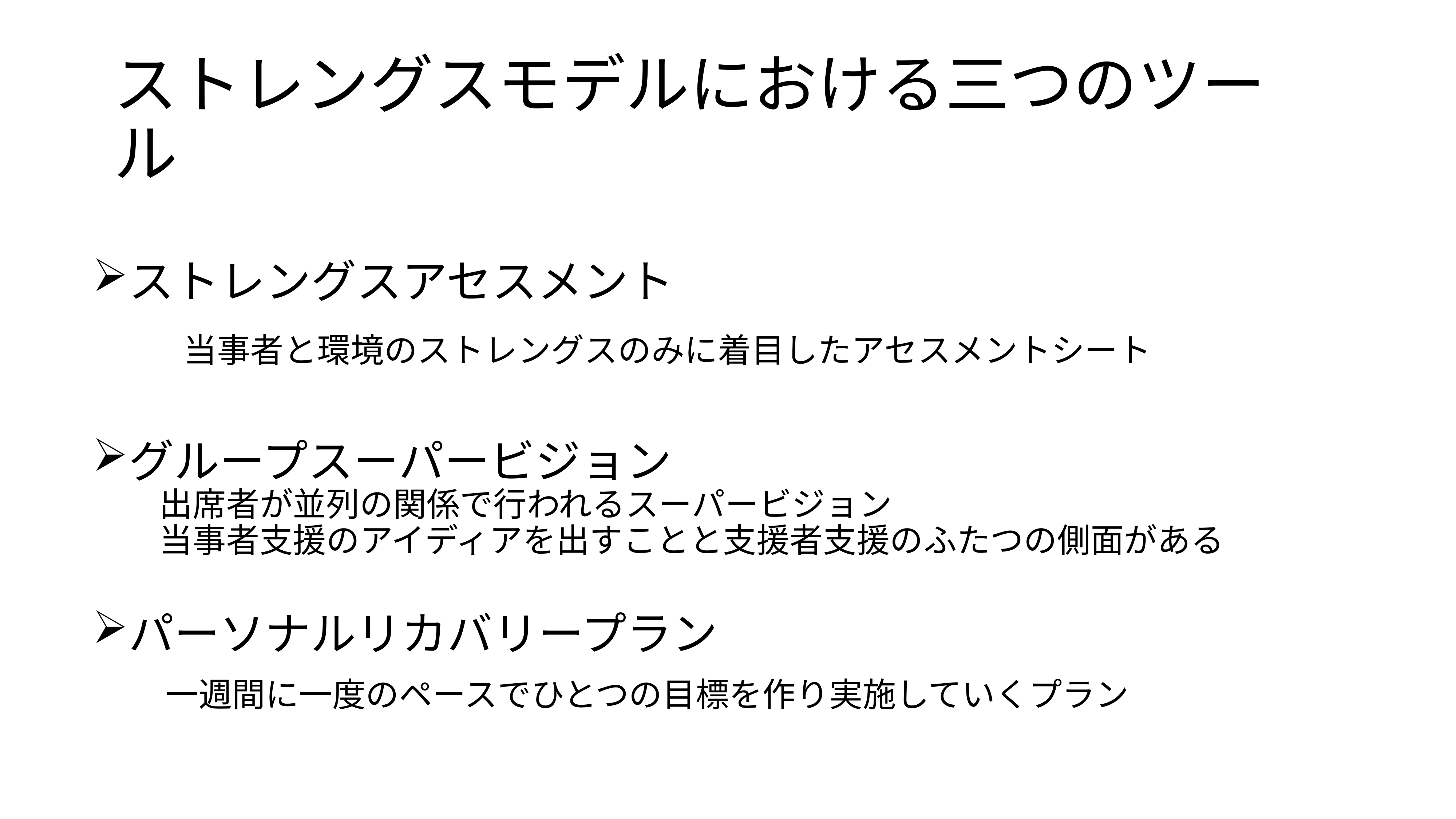

# ストレングスモデルにおける三つのツール
ストレングスアセスメント
　　当事者と環境のストレングスのみに着目したアセスメントシート

グループスーパービジョン
　　出席者が並列の関係で行われるスーパービジョン
　　当事者支援のアイディアを出すことと支援者支援のふたつの側面がある

パーソナルリカバリープラン
　　一週間に一度のペースでひとつの目標を作り実施していくプラン